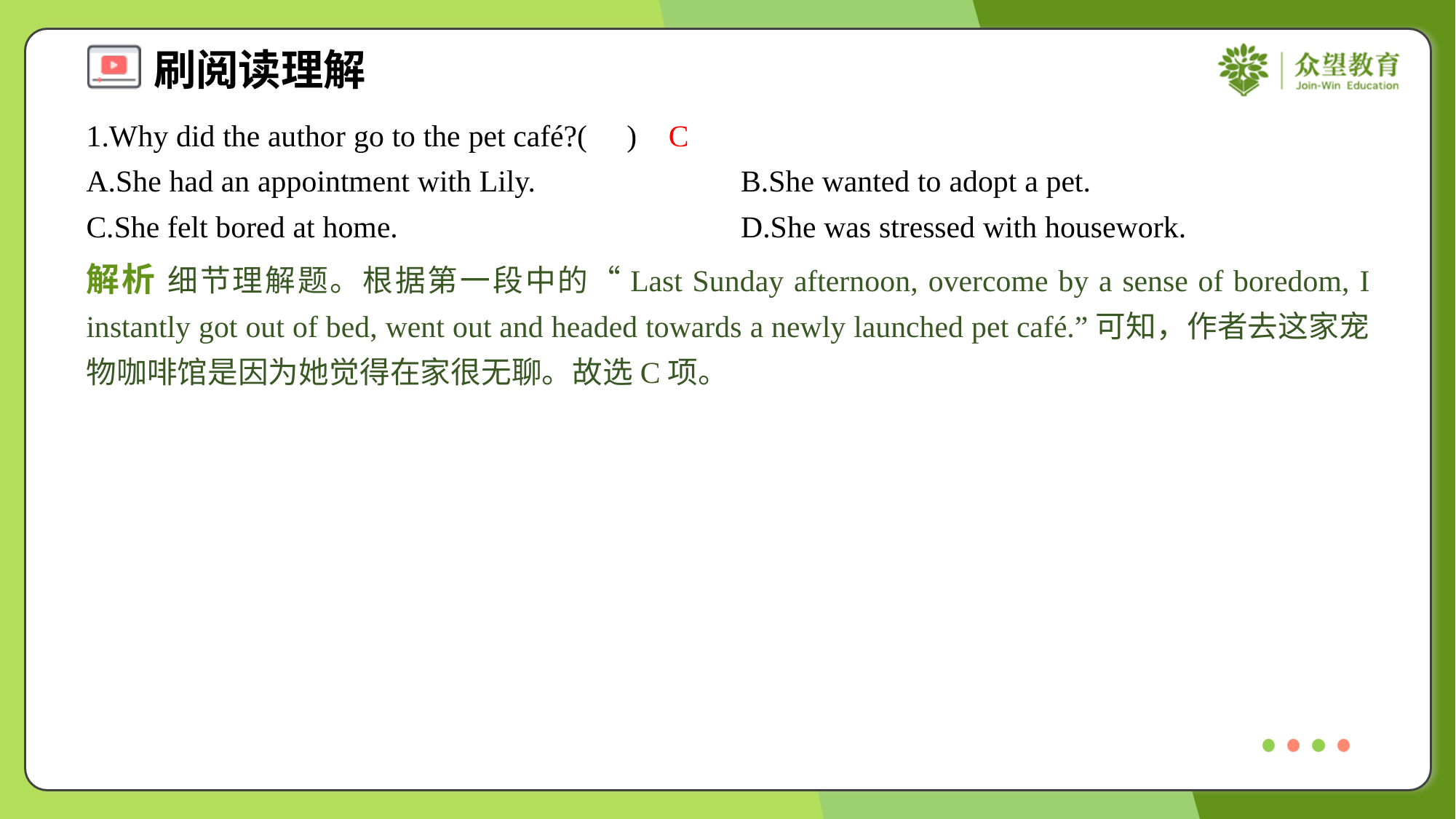

1.Why did the author go to the pet café?(     )
C
A.She had an appointment with Lily.	B.She wanted to adopt a pet.
C.She felt bored at home.	D.She was stressed with housework.
解析 细节理解题。根据第一段中的“Last Sunday afternoon, overcome by a sense of boredom, I instantly got out of bed, went out and headed towards a newly launched pet café.”可知，作者去这家宠物咖啡馆是因为她觉得在家很无聊。故选C项。